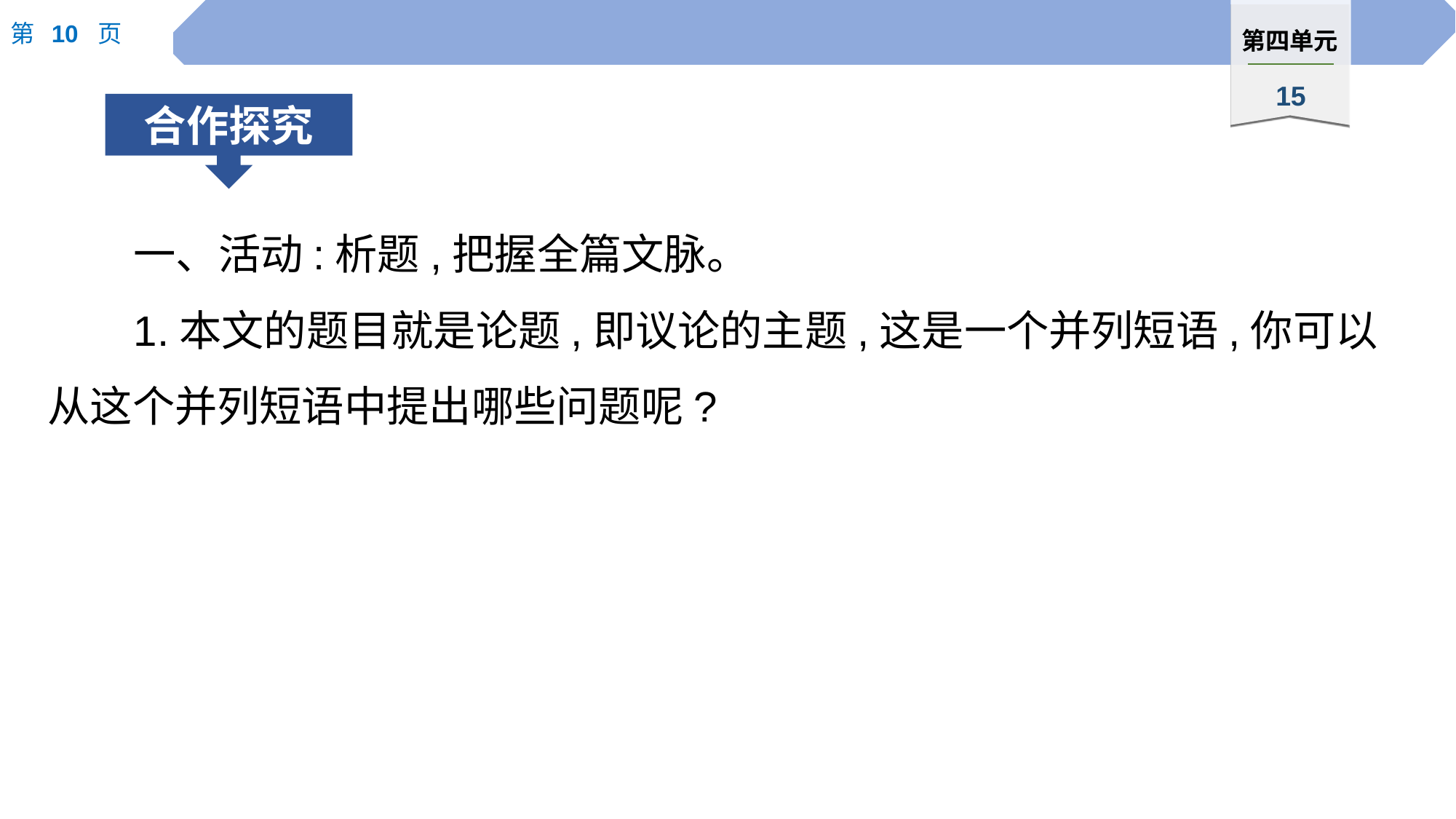

一、活动:析题,把握全篇文脉。
1.本文的题目就是论题,即议论的主题,这是一个并列短语,你可以从这个并列短语中提出哪些问题呢?